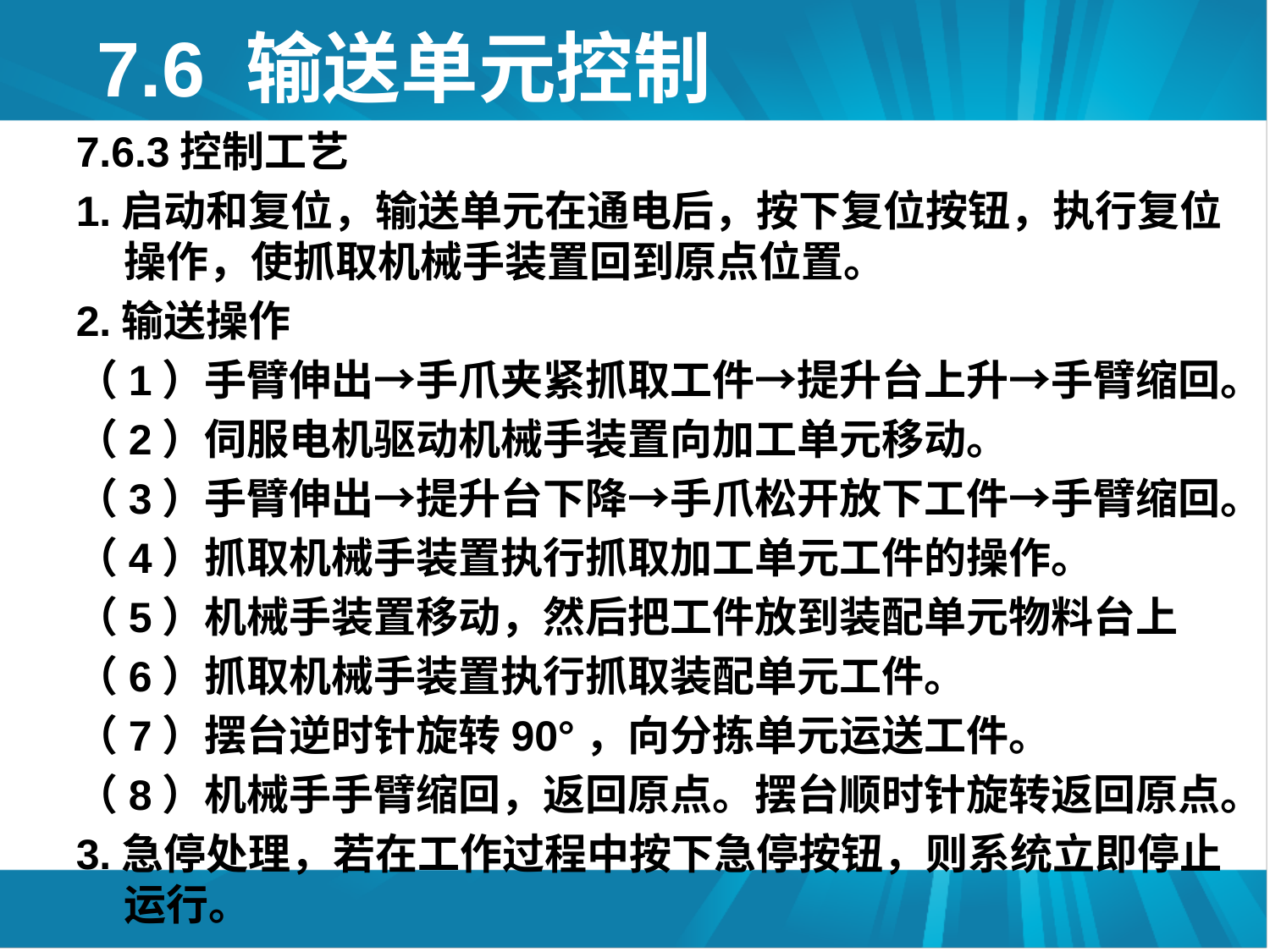

# 7.6 输送单元控制
7.6.3控制工艺
1.启动和复位，输送单元在通电后，按下复位按钮，执行复位操作，使抓取机械手装置回到原点位置。
2.输送操作
（1）手臂伸出→手爪夹紧抓取工件→提升台上升→手臂缩回。
（2）伺服电机驱动机械手装置向加工单元移动。
（3）手臂伸出→提升台下降→手爪松开放下工件→手臂缩回。
（4）抓取机械手装置执行抓取加工单元工件的操作。
（5）机械手装置移动，然后把工件放到装配单元物料台上
（6）抓取机械手装置执行抓取装配单元工件。
（7）摆台逆时针旋转90°，向分拣单元运送工件。
（8）机械手手臂缩回，返回原点。摆台顺时针旋转返回原点。
3.急停处理，若在工作过程中按下急停按钮，则系统立即停止运行。